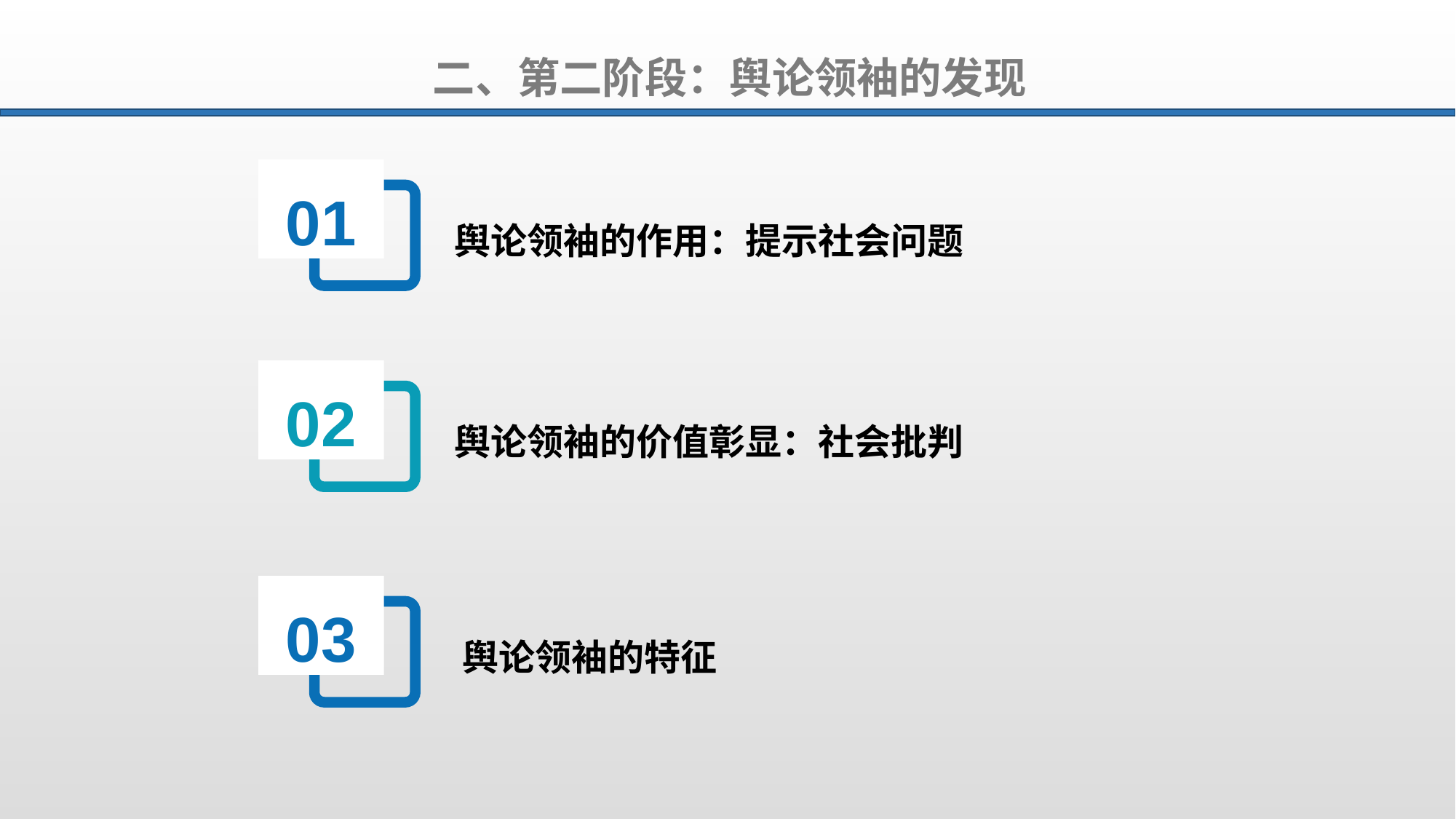

二、第二阶段：舆论领袖的发现

01

舆论领袖的作用：提示社会问题
02

舆论领袖的价值彰显：社会批判
03

舆论领袖的特征